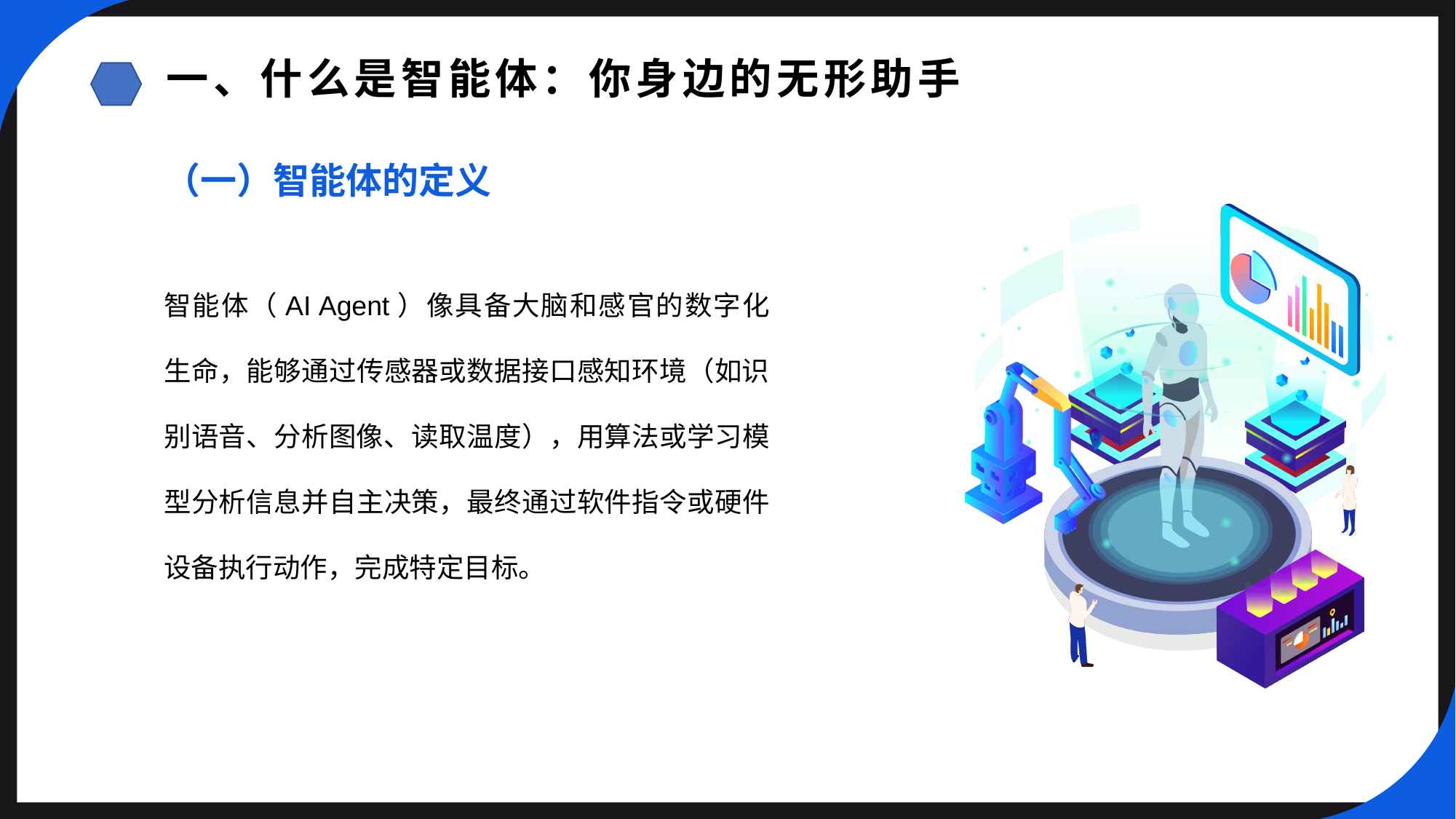

一、什么是智能体：你身边的无形助手
（一）智能体的定义
智能体（AI Agent）像具备大脑和感官的数字化生命，能够通过传感器或数据接口感知环境（如识别语音、分析图像、读取温度），用算法或学习模型分析信息并自主决策，最终通过软件指令或硬件设备执行动作，完成特定目标。